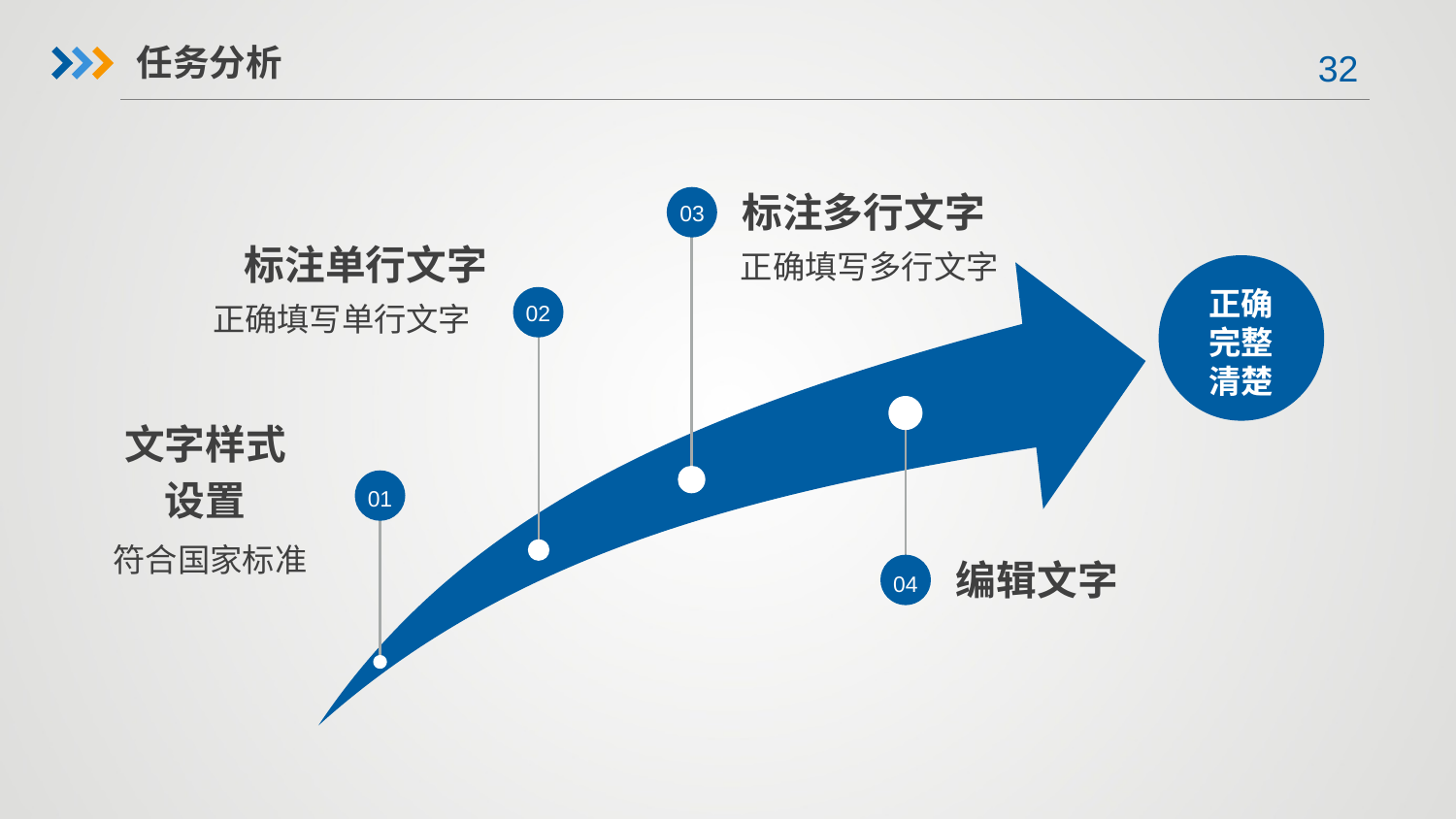

任务分析

标注多行文字
03

正确填写多行文字
标注单行文字

正确填写单行文字
02
正确
完整
清楚

文字样式
设置

01

符合国家标准

编辑文字
04